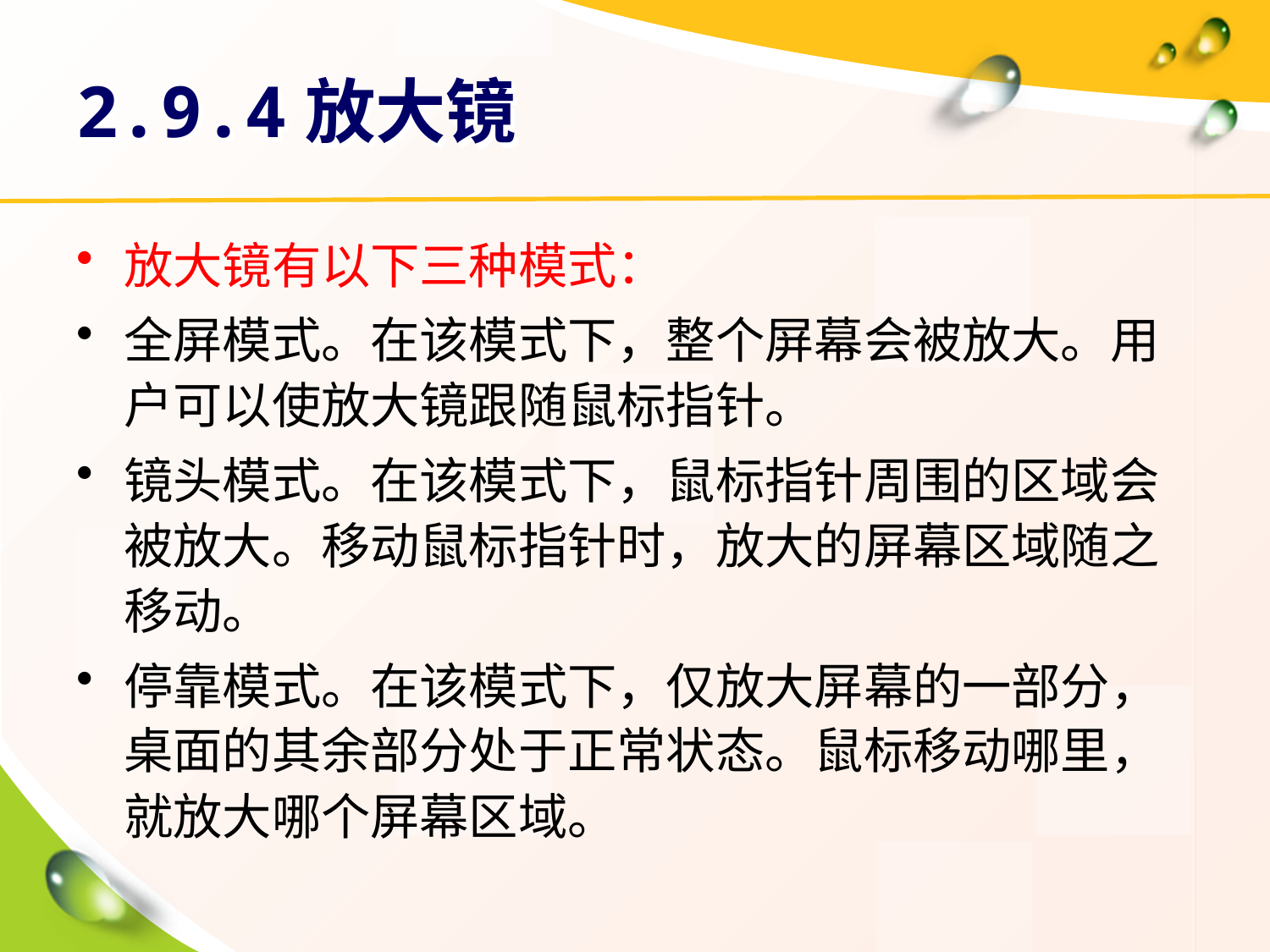

# 2.9.4放大镜
放大镜有以下三种模式：
全屏模式。在该模式下，整个屏幕会被放大。用户可以使放大镜跟随鼠标指针。
镜头模式。在该模式下，鼠标指针周围的区域会被放大。移动鼠标指针时，放大的屏幕区域随之移动。
停靠模式。在该模式下，仅放大屏幕的一部分，桌面的其余部分处于正常状态。鼠标移动哪里，就放大哪个屏幕区域。